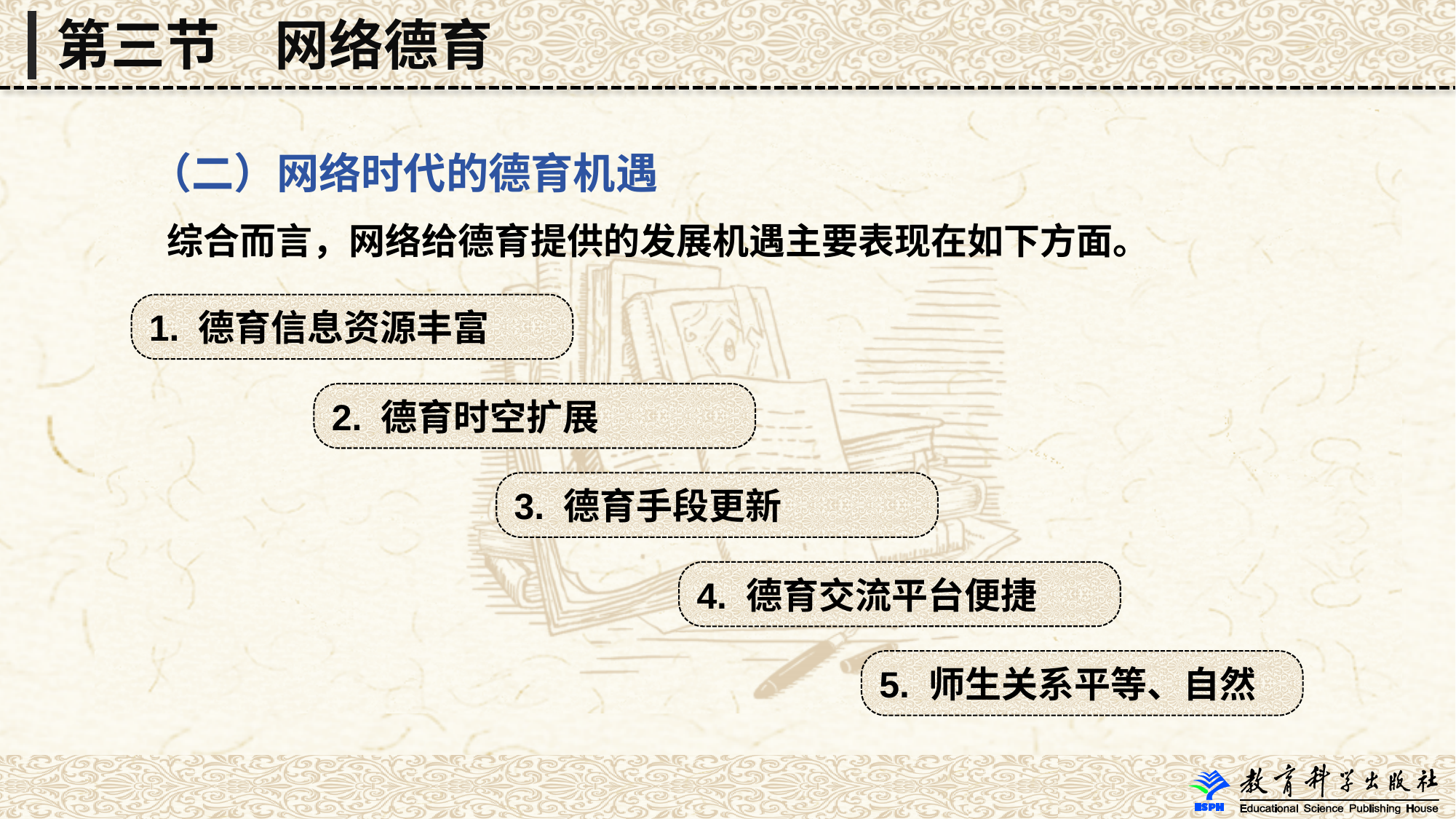

第三节　网络德育
    （二）网络时代的德育机遇

       综合而言，网络给德育提供的发展机遇主要表现在如下方面。

1. 德育信息资源丰富
2. 德育时空扩展
3. 德育手段更新
4. 德育交流平台便捷
5. 师生关系平等、自然